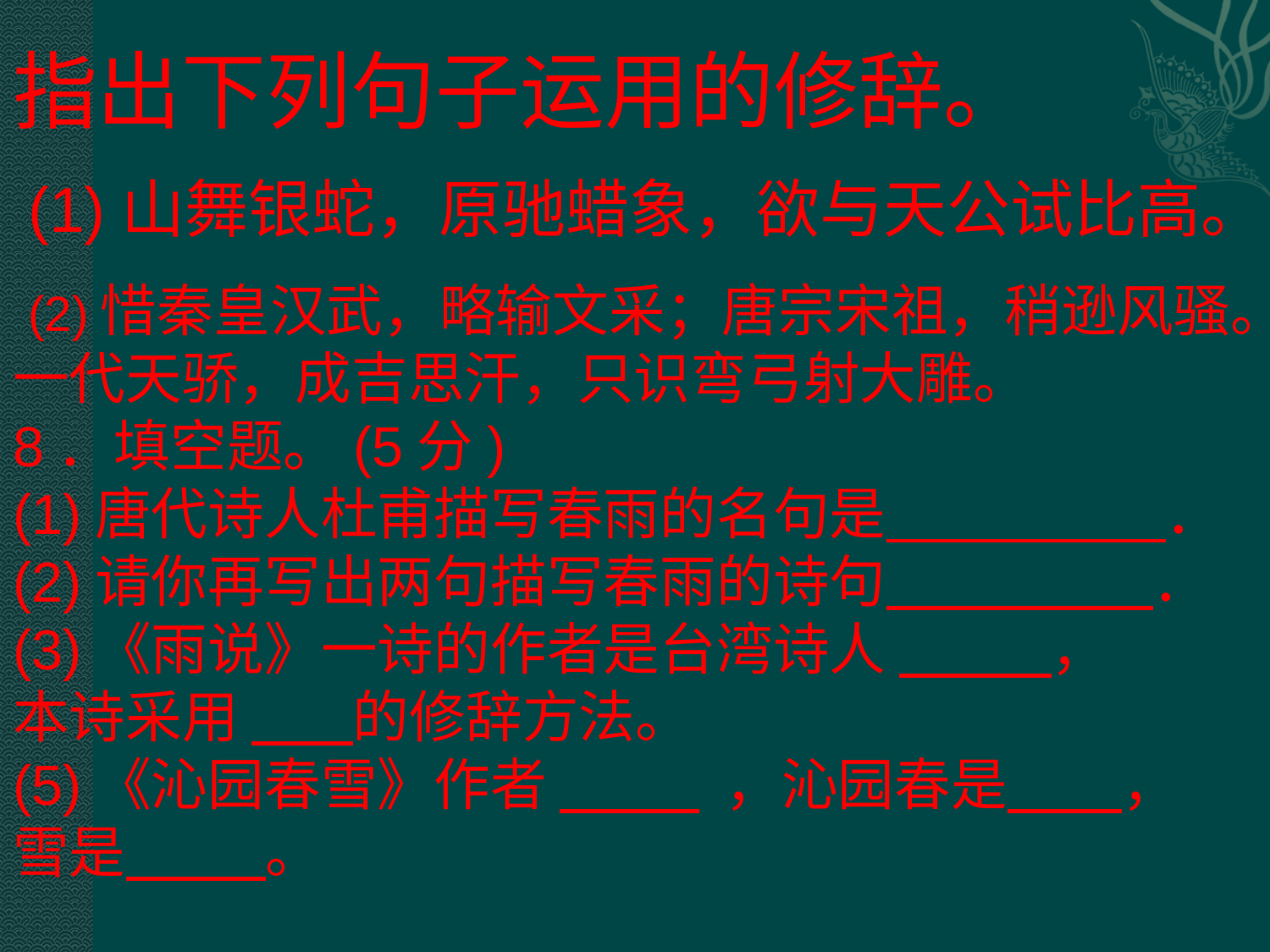

。

指出下列句子运用的修辞。

  (1)山舞银蛇，原驰蜡象，欲与天公试比高。

  (2)惜秦皇汉武，略输文采；唐宗宋祖，稍逊风骚。
一代天骄，成吉思汗，只识弯弓射大雕。
8．填空题。(5分)
(1)唐代诗人杜甫描写春雨的名句是                      ．
(2)请你再写出两句描写春雨的诗句                     ．
(3)《雨说》一诗的作者是台湾诗人             ，
本诗采用         的修辞方法。
(5)《沁园春雪》作者              ，沁园春是         ，
雪是           。